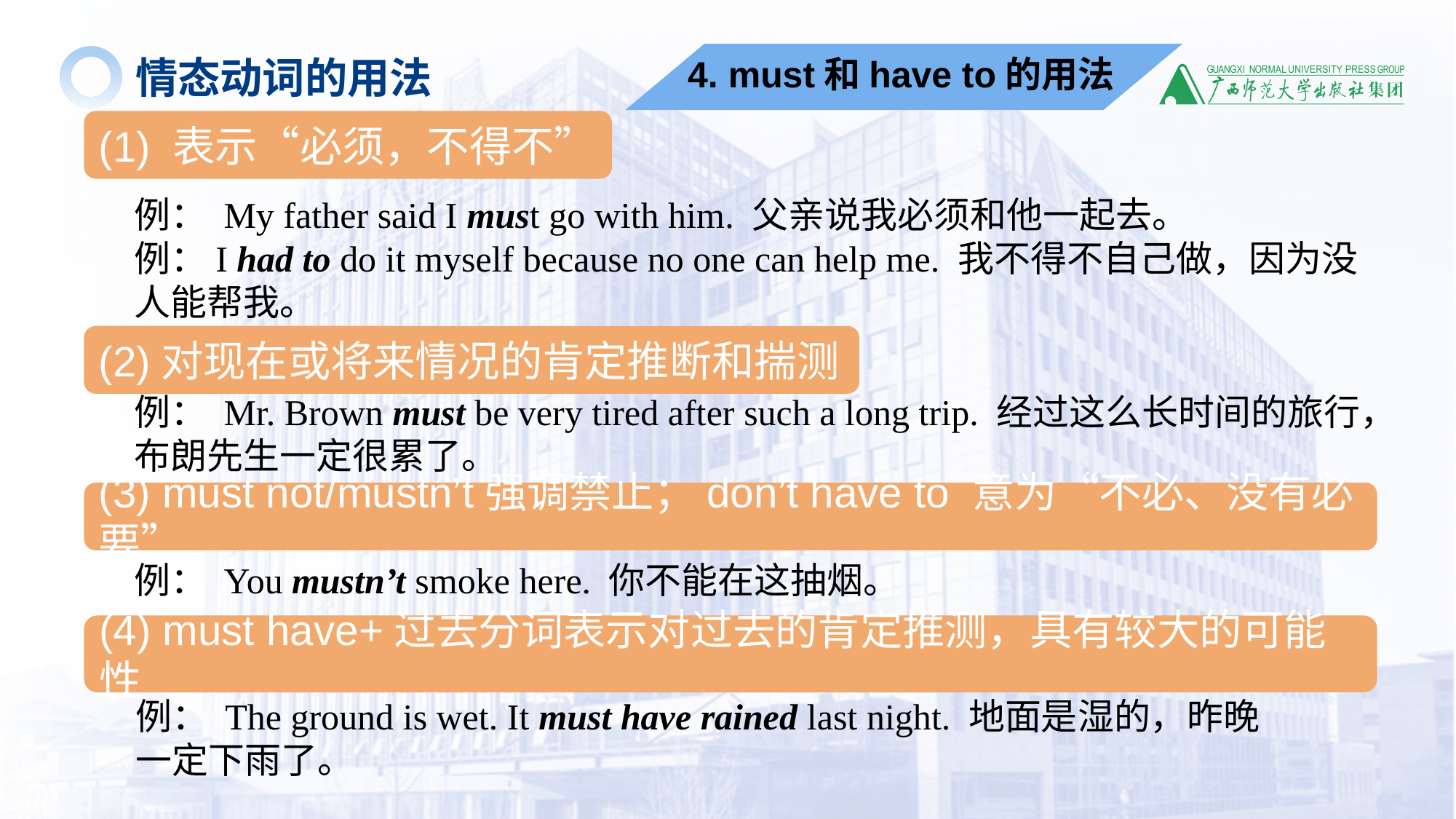

情态动词的用法
4. must和have to的用法

(1) 表示“必须，不得不”
例： My father said I must go with him. 父亲说我必须和他一起去。
例：I had to do it myself because no one can help me. 我不得不自己做，因为没人能帮我。
(2)对现在或将来情况的肯定推断和揣测
例： Mr. Brown must be very tired after such a long trip. 经过这么长时间的旅行，布朗先生一定很累了。
(3) must not/mustn’t强调禁止；don’t have to 意为“不必、没有必要”
例： You mustn’t smoke here. 你不能在这抽烟。
(4) must have+过去分词表示对过去的肯定推测，具有较大的可能性
例： The ground is wet. It must have rained last night. 地面是湿的，昨晚一定下雨了。